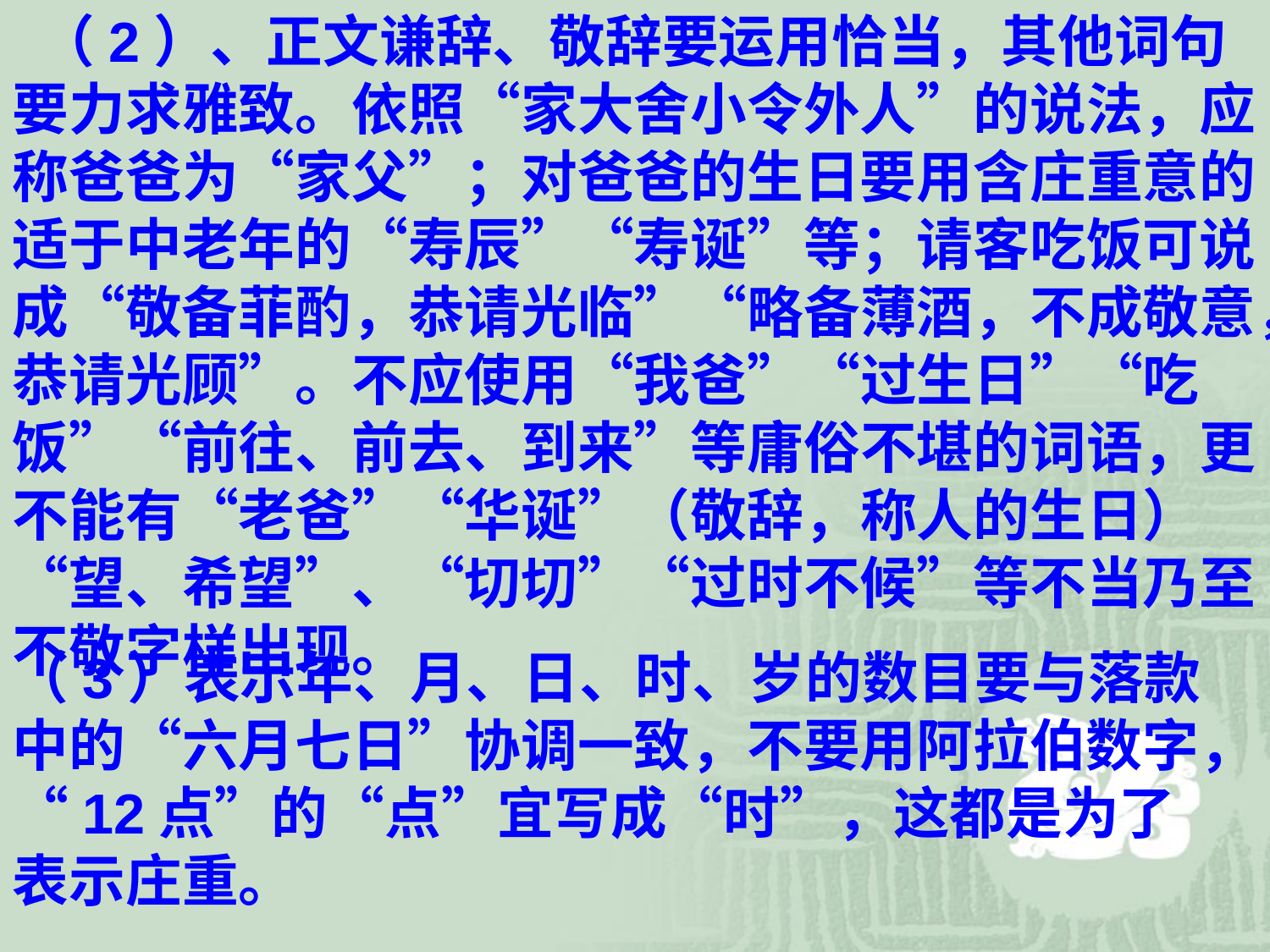

（2）、正文谦辞、敬辞要运用恰当，其他词句要力求雅致。依照“家大舍小令外人”的说法，应称爸爸为“家父”；对爸爸的生日要用含庄重意的适于中老年的“寿辰”“寿诞”等；请客吃饭可说成“敬备菲酌，恭请光临”“略备薄酒，不成敬意，恭请光顾”。不应使用“我爸”“过生日”“吃饭”“前往、前去、到来”等庸俗不堪的词语，更不能有“老爸”“华诞”（敬辞，称人的生日）“望、希望”、“切切”“过时不候”等不当乃至不敬字样出现。
（3）表示年、月、日、时、岁的数目要与落款中的“六月七日”协调一致，不要用阿拉伯数字，“12点”的“点”宜写成“时”，这都是为了表示庄重。